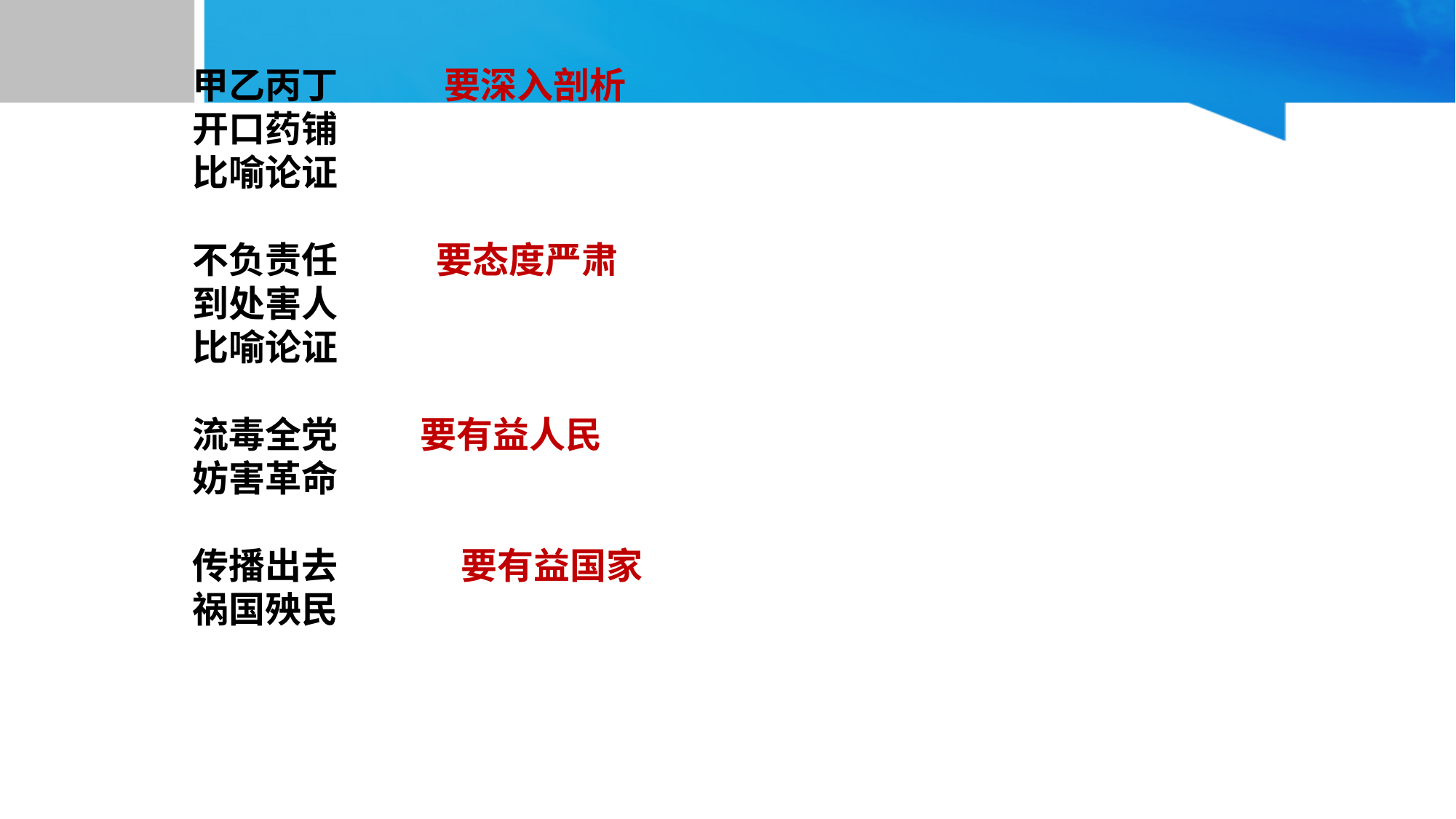

甲乙丙丁             要深入剖析
开口药铺
比喻论证

不负责任            要态度严肃
到处害人
比喻论证

流毒全党          要有益人民
妨害革命

传播出去               要有益国家
祸国殃民